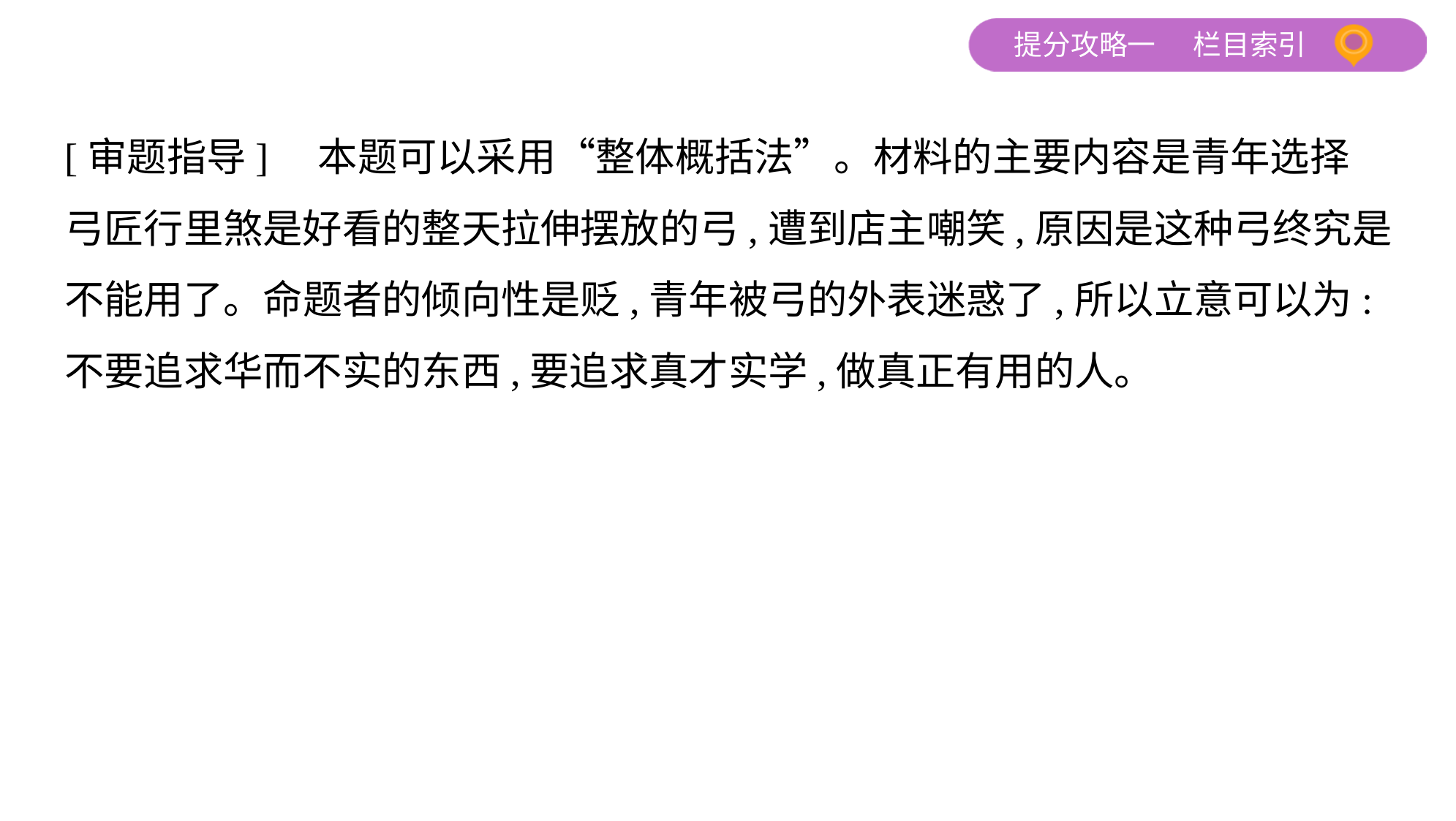

[审题指导]　本题可以采用“整体概括法”。材料的主要内容是青年选择
弓匠行里煞是好看的整天拉伸摆放的弓,遭到店主嘲笑,原因是这种弓终究是
不能用了。命题者的倾向性是贬,青年被弓的外表迷惑了,所以立意可以为:
不要追求华而不实的东西,要追求真才实学,做真正有用的人。